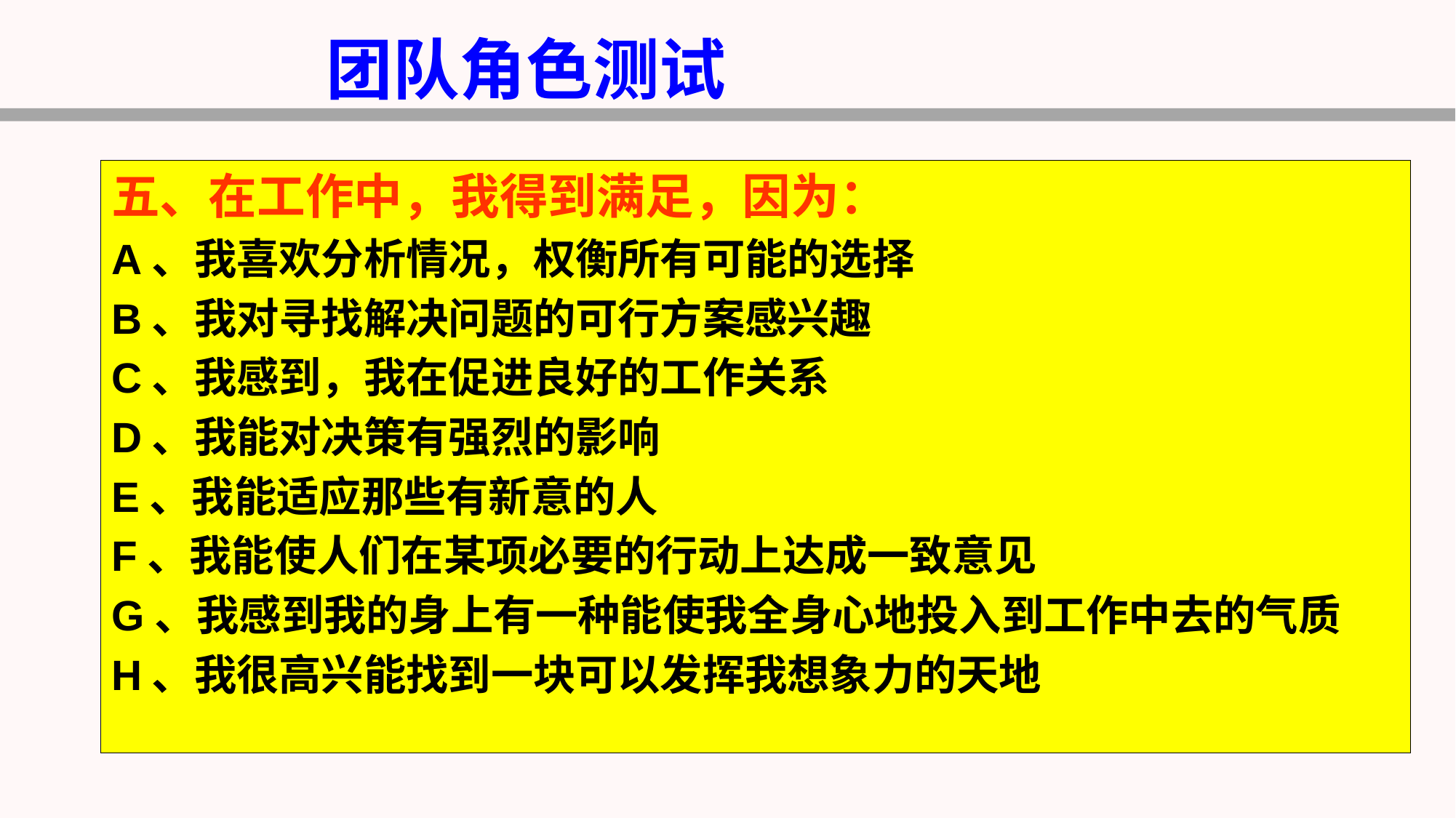

团队角色测试
五、在工作中，我得到满足，因为：
A、我喜欢分析情况，权衡所有可能的选择
B、我对寻找解决问题的可行方案感兴趣
C、我感到，我在促进良好的工作关系
D、我能对决策有强烈的影响
E、我能适应那些有新意的人
F、我能使人们在某项必要的行动上达成一致意见
G、我感到我的身上有一种能使我全身心地投入到工作中去的气质
H、我很高兴能找到一块可以发挥我想象力的天地